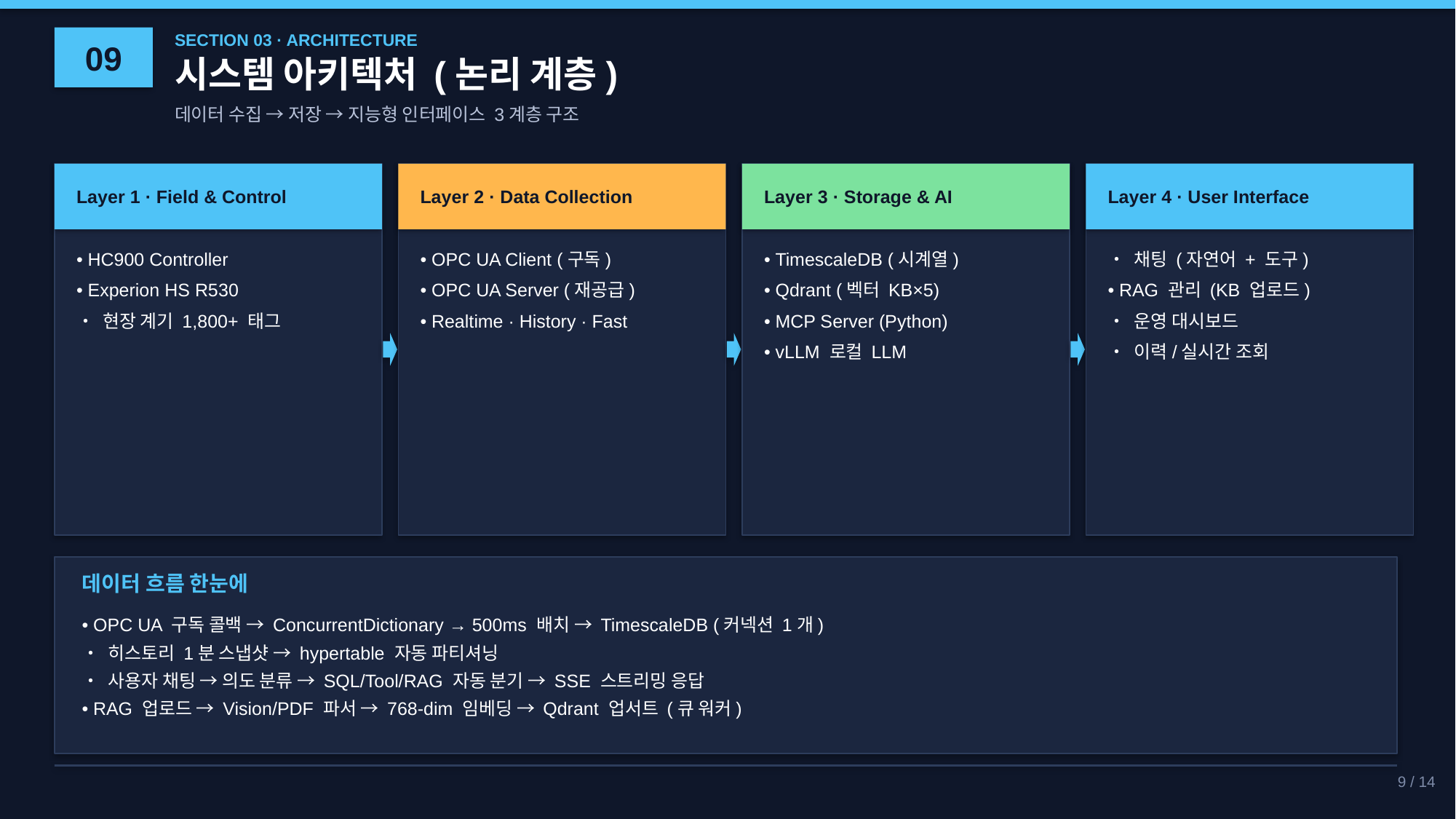

09
SECTION 03 · ARCHITECTURE
시스템 아키텍처 (논리 계층)
데이터 수집 → 저장 → 지능형 인터페이스 3계층 구조

Layer 1 · Field & Control

Layer 2 · Data Collection

Layer 3 · Storage & AI

Layer 4 · User Interface
• HC900 Controller
• Experion HS R530
• 현장 계기 1,800+ 태그
• OPC UA Client (구독)
• OPC UA Server (재공급)
• Realtime · History · Fast
• TimescaleDB (시계열)
• Qdrant (벡터 KB×5)
• MCP Server (Python)
• vLLM 로컬 LLM
• 채팅 (자연어 + 도구)
• RAG 관리 (KB 업로드)
• 운영 대시보드
• 이력/실시간 조회

데이터 흐름 한눈에
• OPC UA 구독 콜백 → ConcurrentDictionary → 500ms 배치 → TimescaleDB (커넥션 1개)
• 히스토리 1분 스냅샷 → hypertable 자동 파티셔닝
• 사용자 채팅 → 의도 분류 → SQL/Tool/RAG 자동 분기 → SSE 스트리밍 응답
• RAG 업로드 → Vision/PDF 파서 → 768-dim 임베딩 → Qdrant 업서트 (큐 워커)

9 / 14